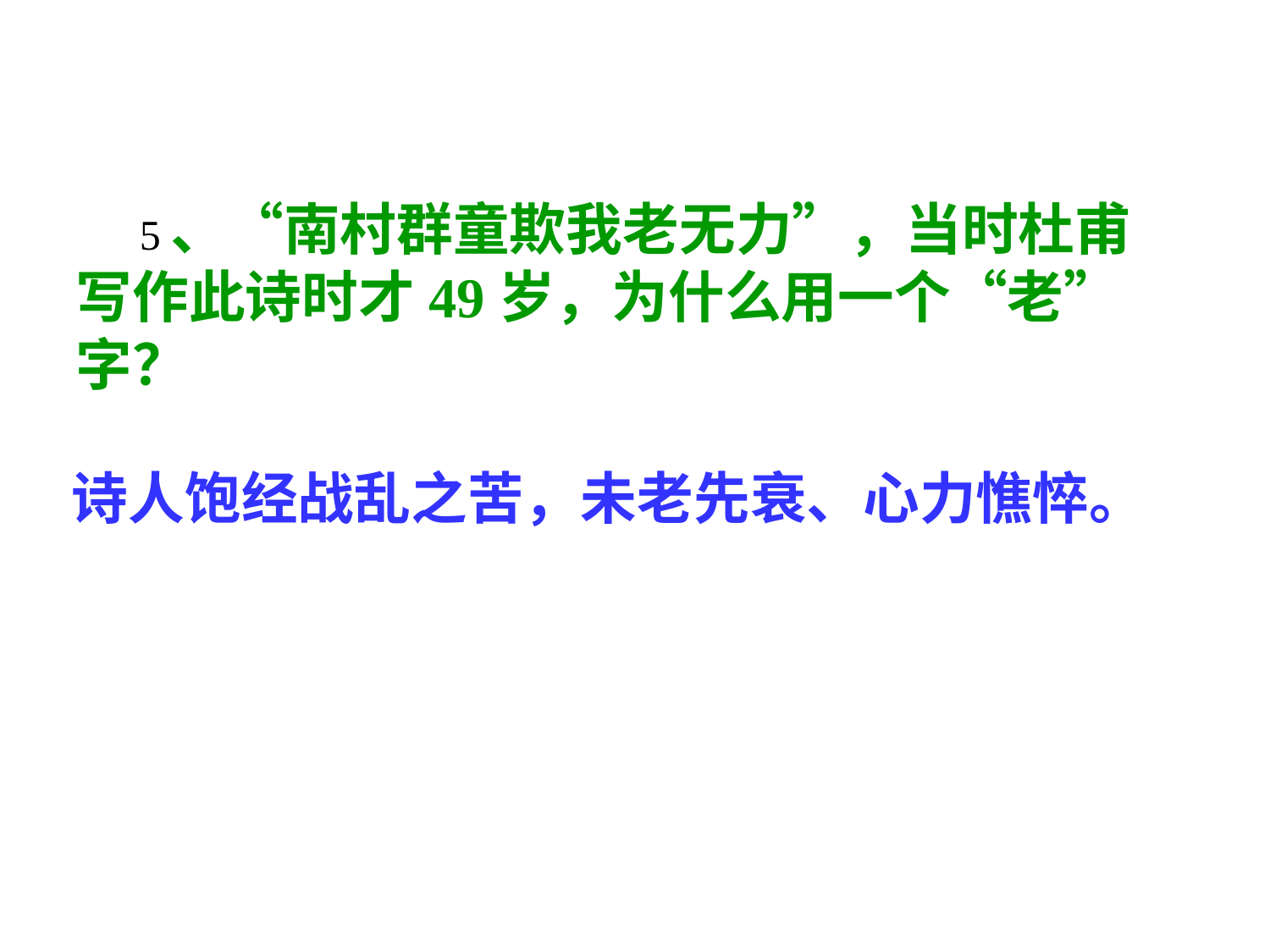

5、“南村群童欺我老无力”，当时杜甫写作此诗时才49岁，为什么用一个“老”字？
诗人饱经战乱之苦，未老先衰、心力憔悴。